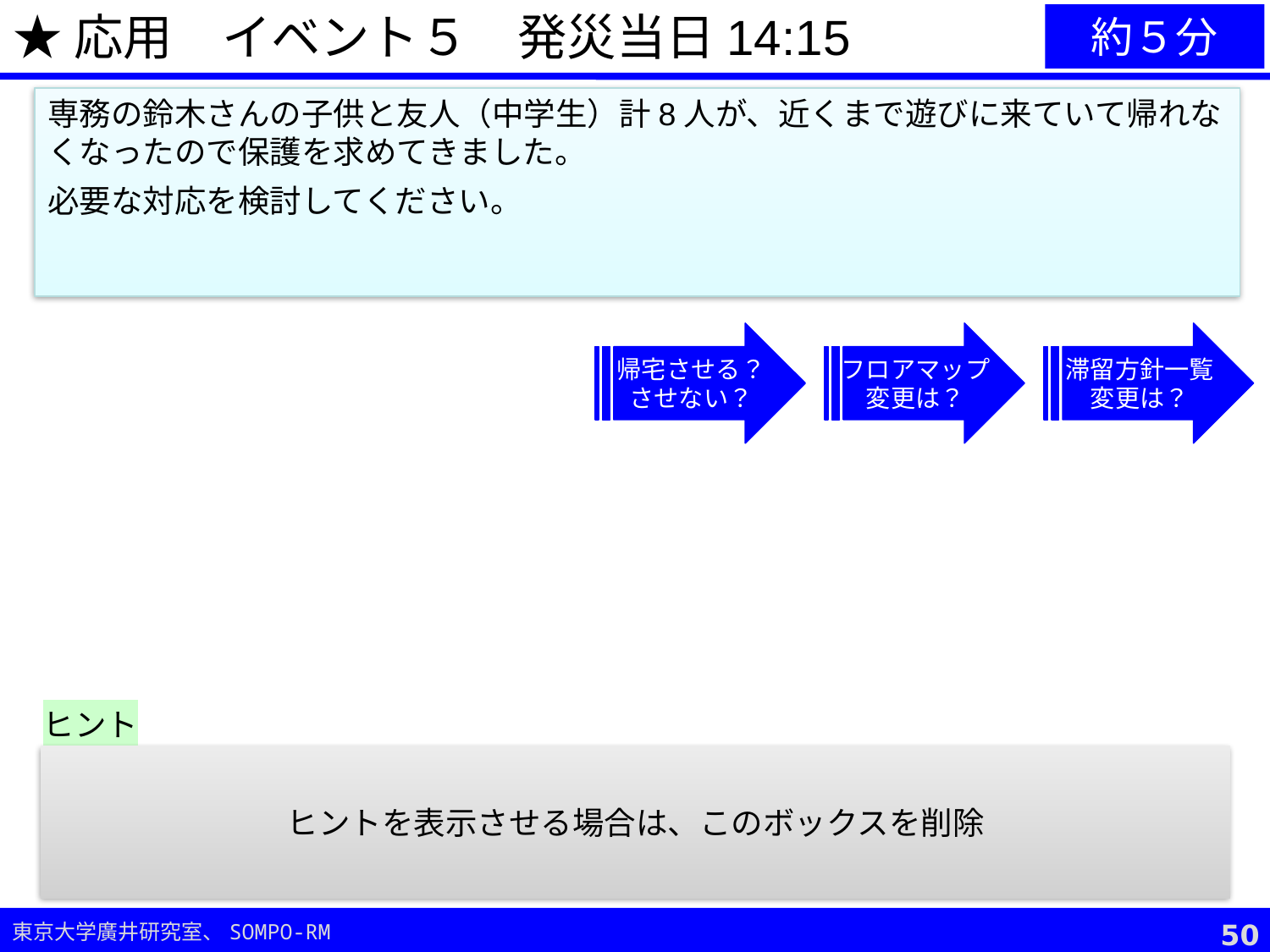

★応用　イベント５　発災当日14:15
約５分
専務の鈴木さんの子供と友人（中学生）計8人が、近くまで遊びに来ていて帰れなくなったので保護を求めてきました。
必要な対応を検討してください。
帰宅させる？
させない？
フロアマップ
変更は？
滞留方針一覧
変更は？
ヒント
受け入れる場合の問題点は？
守ってもらうべきルールは？
未成年であることから、特別な配慮は必要か？
ヒントを表示させる場合は、このボックスを削除
50